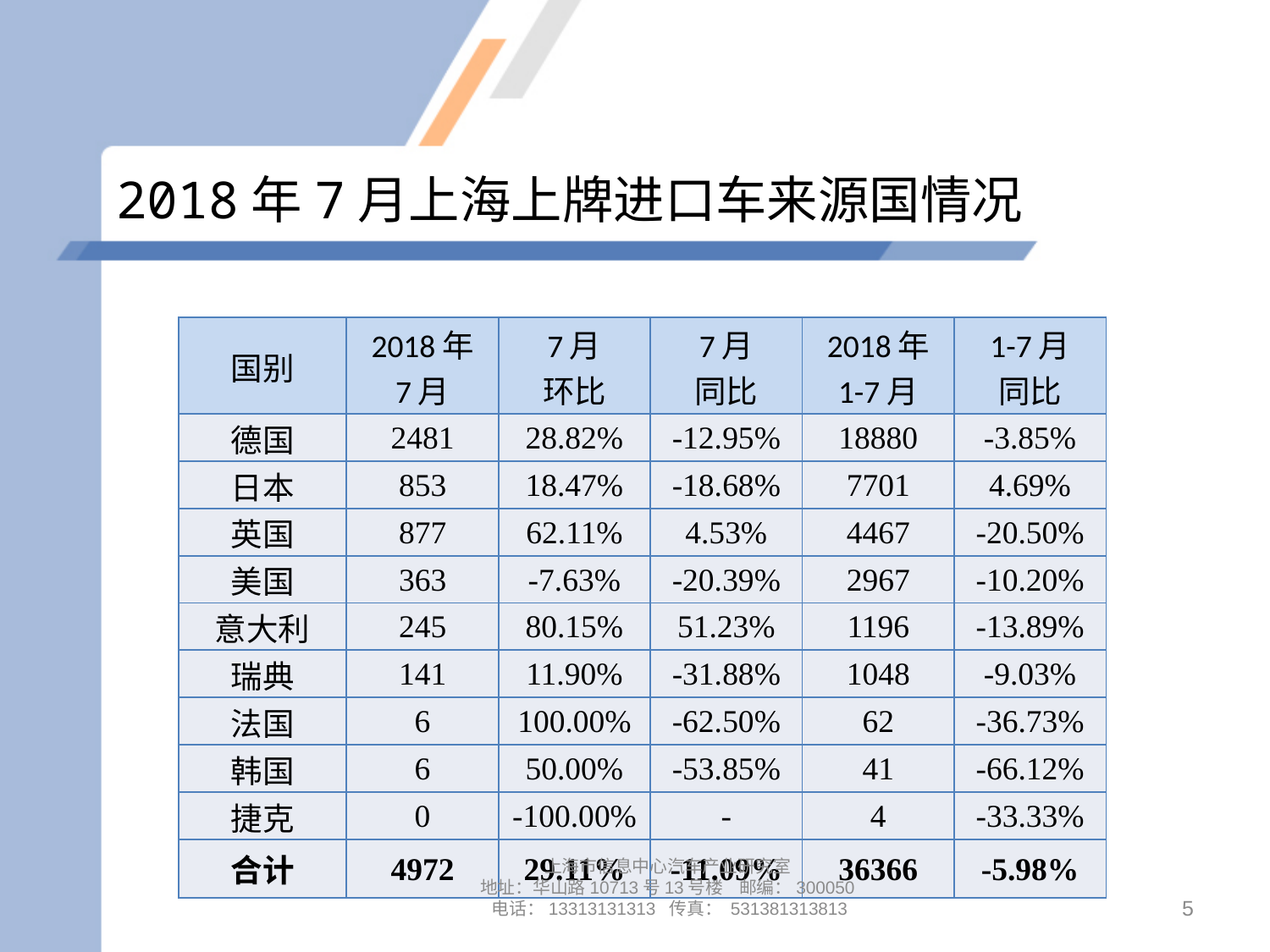

# 2018年7月上海上牌进口车来源国情况
| 国别 | 2018年 7月 | 7月 环比 | 7月 同比 | 2018年 1-7月 | 1-7月 同比 |
| --- | --- | --- | --- | --- | --- |
| 德国 | 2481 | 28.82% | -12.95% | 18880 | -3.85% |
| 日本 | 853 | 18.47% | -18.68% | 7701 | 4.69% |
| 英国 | 877 | 62.11% | 4.53% | 4467 | -20.50% |
| 美国 | 363 | -7.63% | -20.39% | 2967 | -10.20% |
| 意大利 | 245 | 80.15% | 51.23% | 1196 | -13.89% |
| 瑞典 | 141 | 11.90% | -31.88% | 1048 | -9.03% |
| 法国 | 6 | 100.00% | -62.50% | 62 | -36.73% |
| 韩国 | 6 | 50.00% | -53.85% | 41 | -66.12% |
| 捷克 | 0 | -100.00% | - | 4 | -33.33% |
| 合计 | 4972 | 29.11% | -11.09% | 36366 | -5.98% |
上海市信息中心汽车产业研究室
地址：华山路10713号13号楼    邮编：300050  电话：13313131313  传真： 531381313813

5